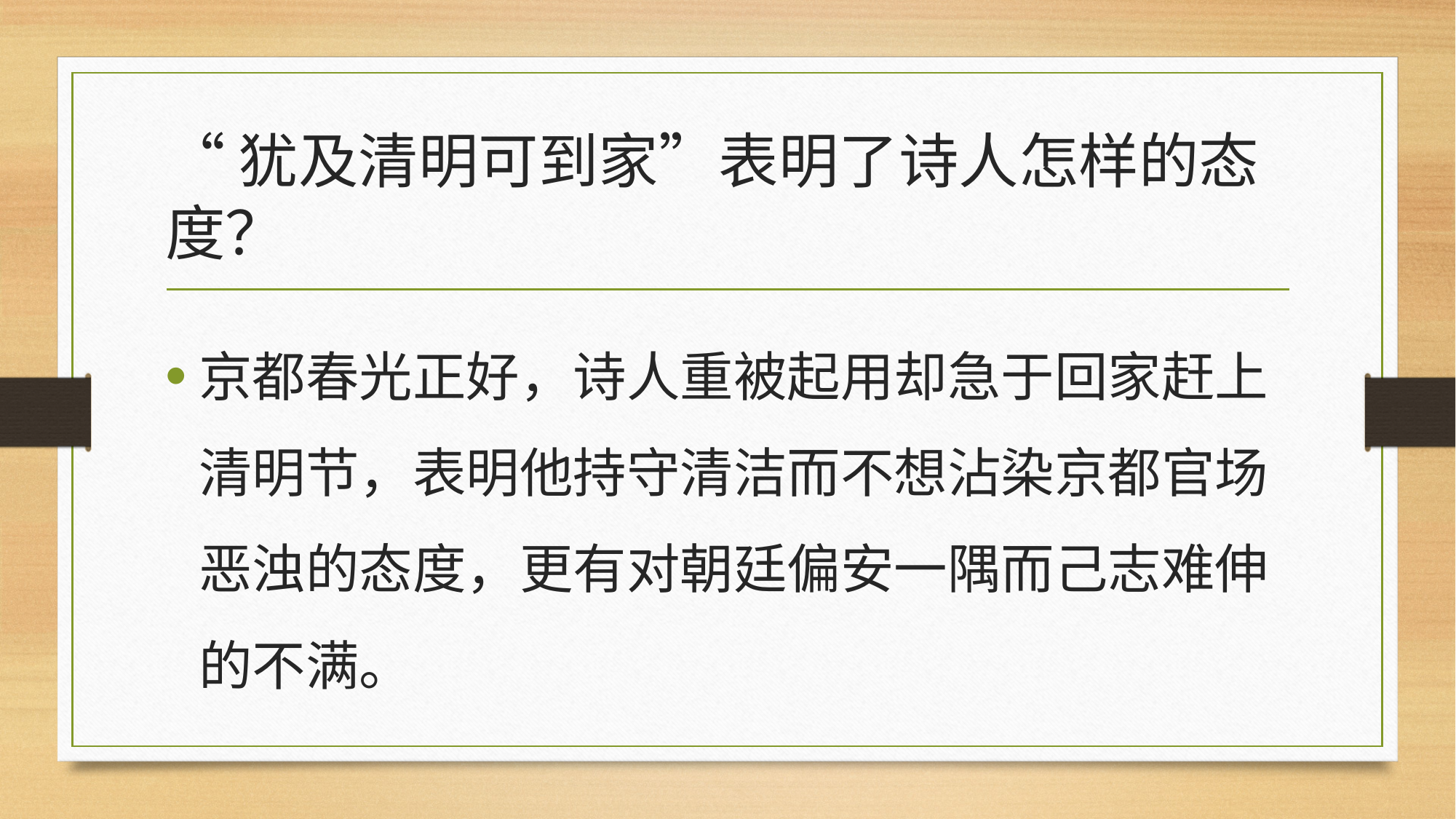

# “犹及清明可到家”表明了诗人怎样的态度？
京都春光正好，诗人重被起用却急于回家赶上清明节，表明他持守清洁而不想沾染京都官场恶浊的态度，更有对朝廷偏安一隅而己志难伸的不满。